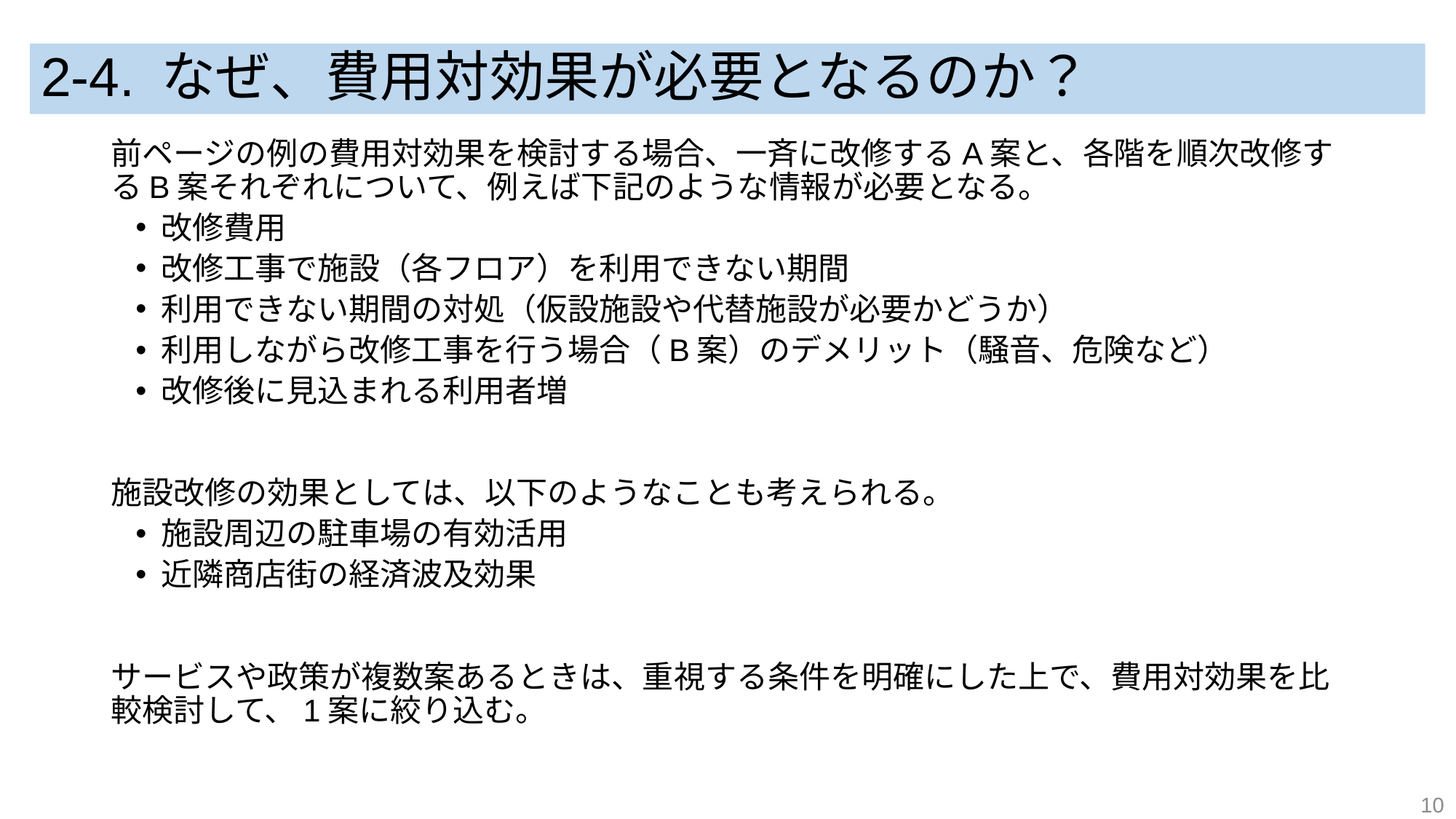

# 2-4. なぜ、費用対効果が必要となるのか？
前ページの例の費用対効果を検討する場合、一斉に改修するA案と、各階を順次改修するB案それぞれについて、例えば下記のような情報が必要となる。
改修費用
改修工事で施設（各フロア）を利用できない期間
利用できない期間の対処（仮設施設や代替施設が必要かどうか）
利用しながら改修工事を行う場合（B案）のデメリット（騒音、危険など）
改修後に見込まれる利用者増

施設改修の効果としては、以下のようなことも考えられる。
施設周辺の駐車場の有効活用
近隣商店街の経済波及効果

サービスや政策が複数案あるときは、重視する条件を明確にした上で、費用対効果を比較検討して、1案に絞り込む。
10